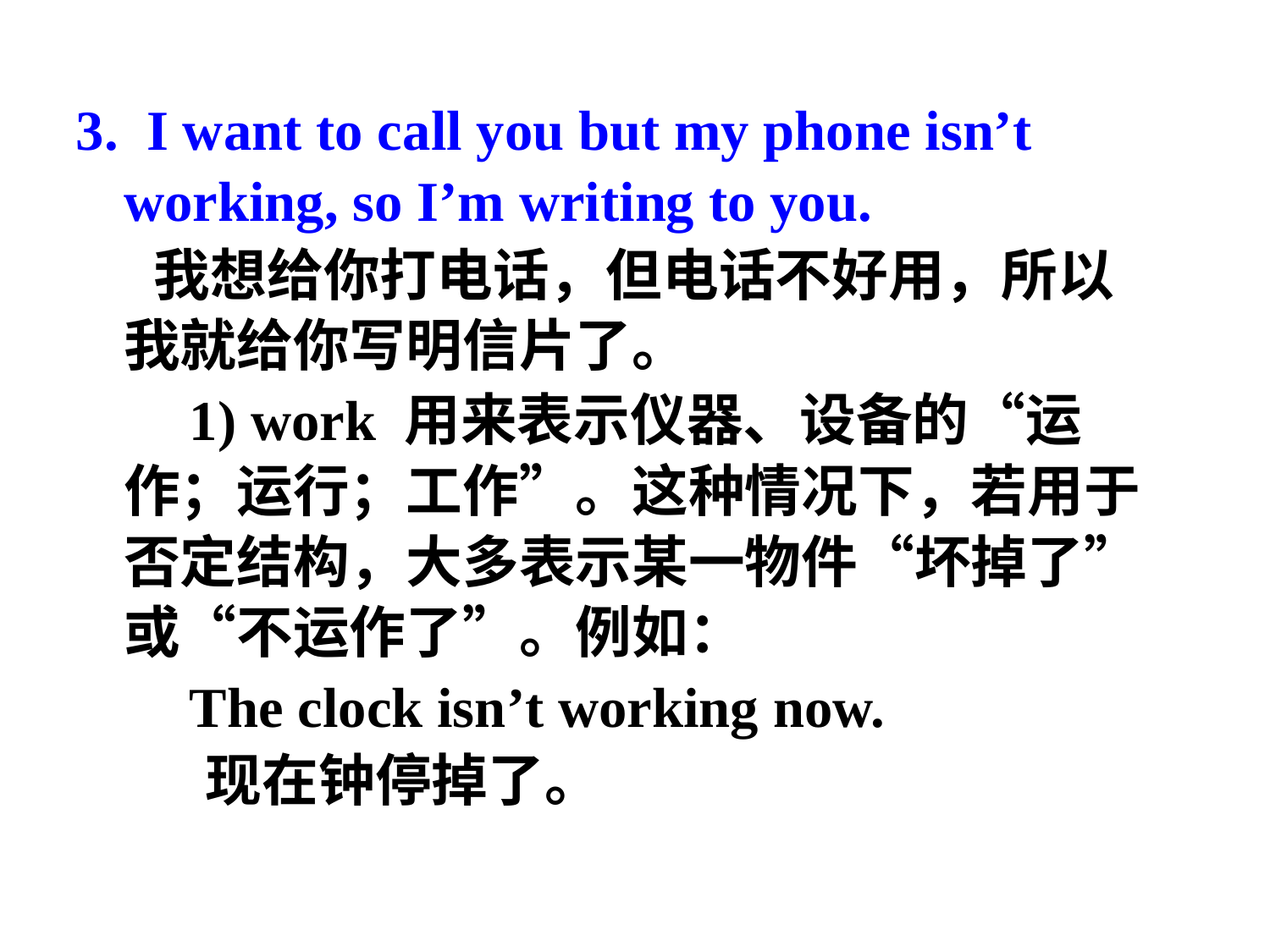

3.  I want to call you but my phone isn’t working, so I’m writing to you.
     我想给你打电话，但电话不好用，所以我就给你写明信片了。
        1) work 用来表示仪器、设备的“运作；运行；工作”。这种情况下，若用于否定结构，大多表示某一物件“坏掉了”或“不运作了”。例如：
        The clock isn’t working now.
         现在钟停掉了。